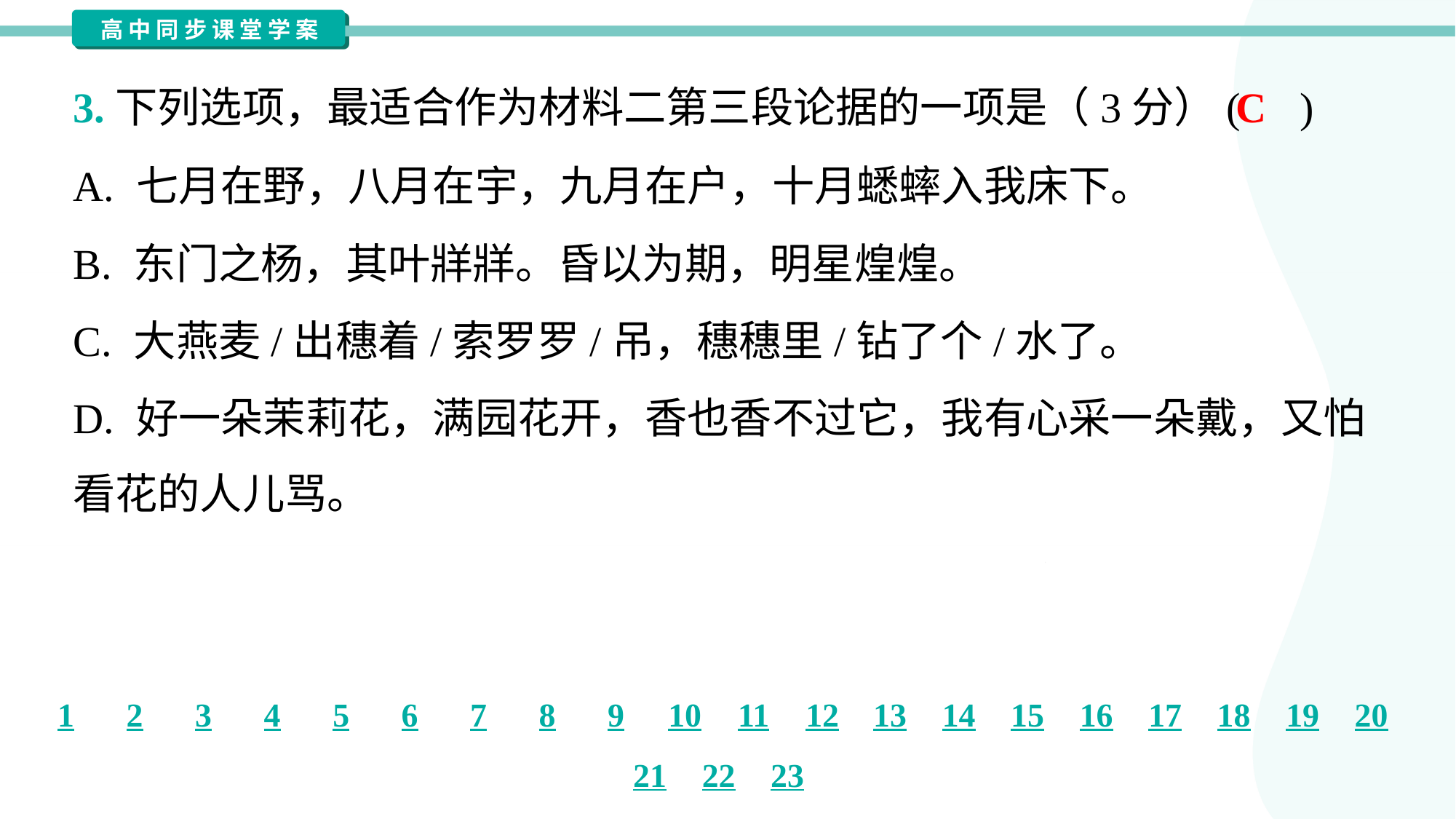

C
3.下列选项，最适合作为材料二第三段论据的一项是（3分）(     )
A. 七月在野，八月在宇，九月在户，十月蟋蟀入我床下。
B. 东门之杨，其叶牂牂。昏以为期，明星煌煌。
C. 大燕麦/出穗着/索罗罗/吊，穗穗里/钻了个/水了。
D. 好一朵茉莉花，满园花开，香也香不过它，我有心采一朵戴，又怕
看花的人儿骂。